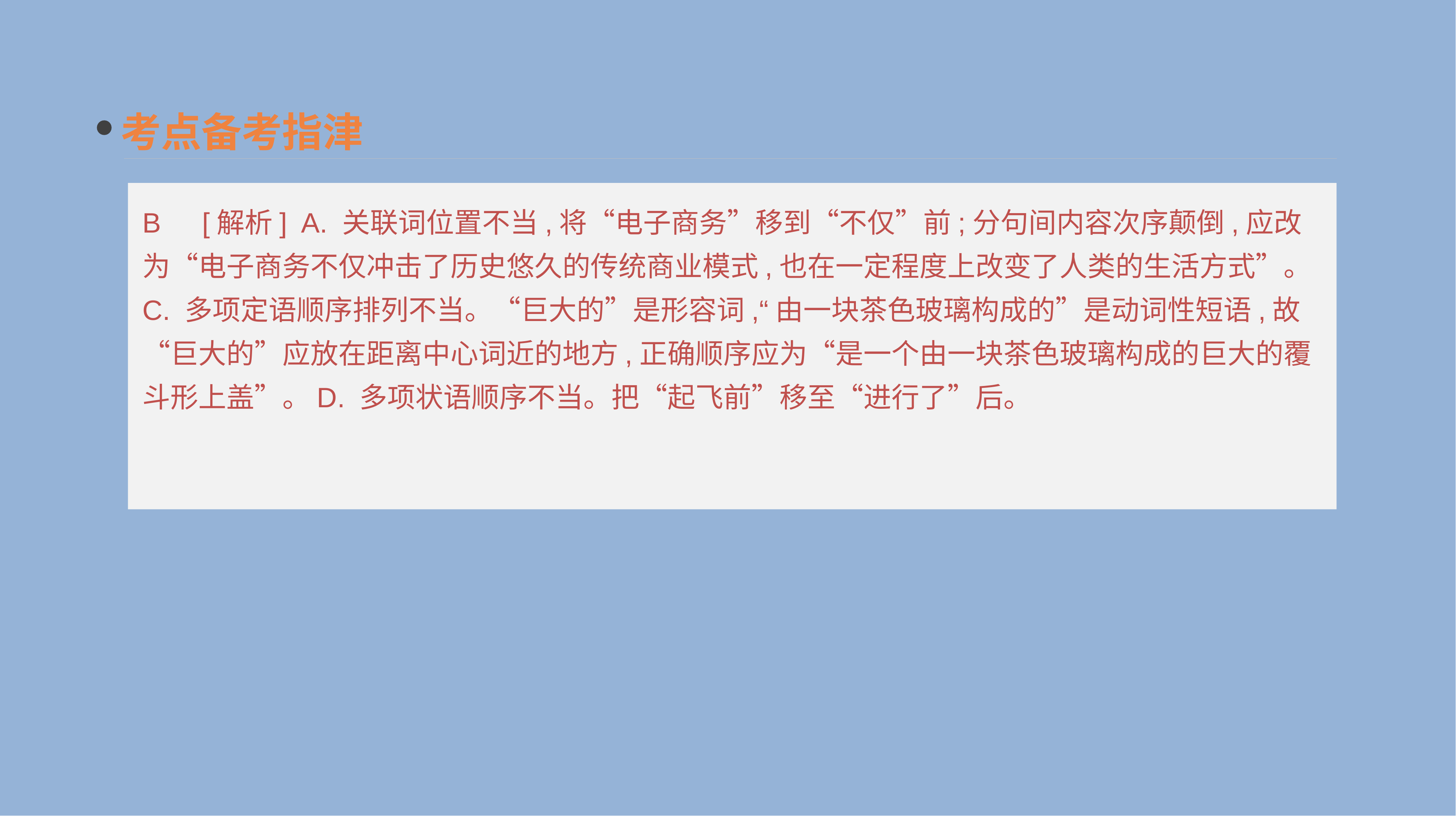

考点备考指津

B　[解析]  A. 关联词位置不当,将“电子商务”移到“不仅”前;分句间内容次序颠倒,应改为“电子商务不仅冲击了历史悠久的传统商业模式,也在一定程度上改变了人类的生活方式”。C. 多项定语顺序排列不当。“巨大的”是形容词,“由一块茶色玻璃构成的”是动词性短语,故“巨大的”应放在距离中心词近的地方,正确顺序应为“是一个由一块茶色玻璃构成的巨大的覆斗形上盖”。D. 多项状语顺序不当。把“起飞前”移至“进行了”后。